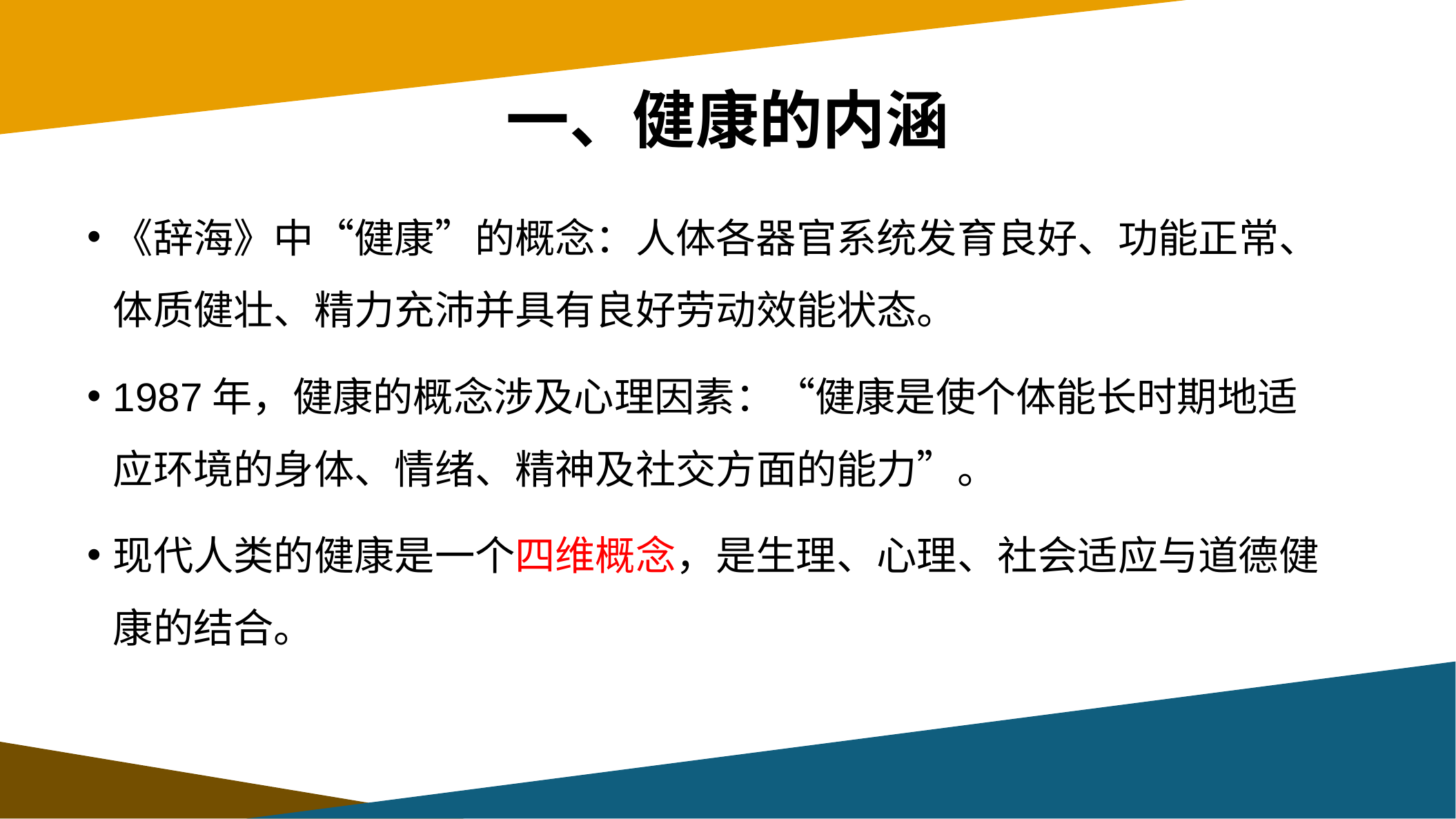

# 一、健康的内涵
《辞海》中“健康”的概念：人体各器官系统发育良好、功能正常、体质健壮、精力充沛并具有良好劳动效能状态。
1987年，健康的概念涉及心理因素：“健康是使个体能长时期地适应环境的身体、情绪、精神及社交方面的能力”。
现代人类的健康是一个四维概念，是生理、心理、社会适应与道德健康的结合。